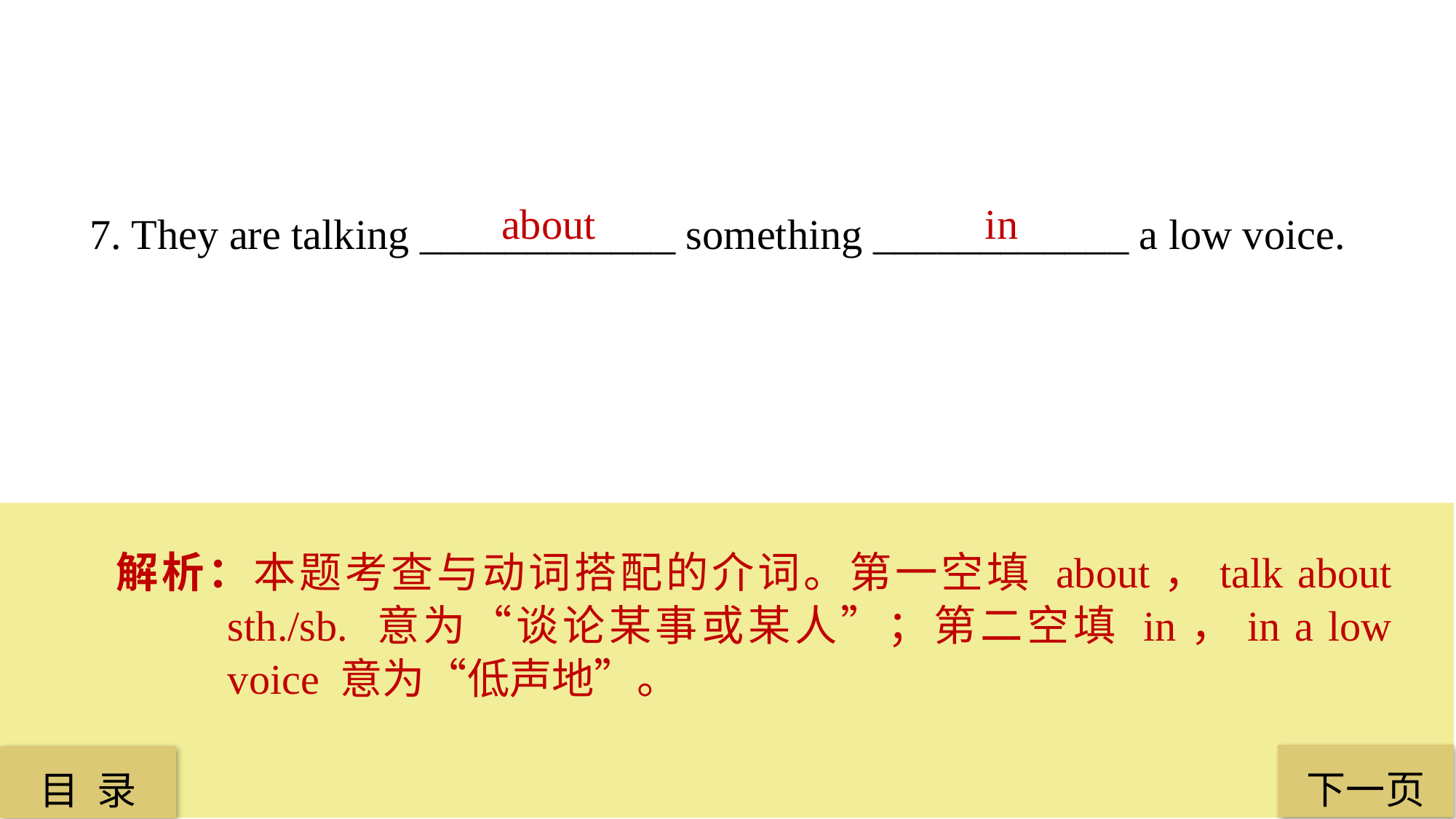

about
 in
7. They are talking ____________ something ____________ a low voice.
解析：本题考查与动词搭配的介词。第一空填 about，talk about sth./sb. 意为“谈论某事或某人”；第二空填 in，in a low voice 意为“低声地”。